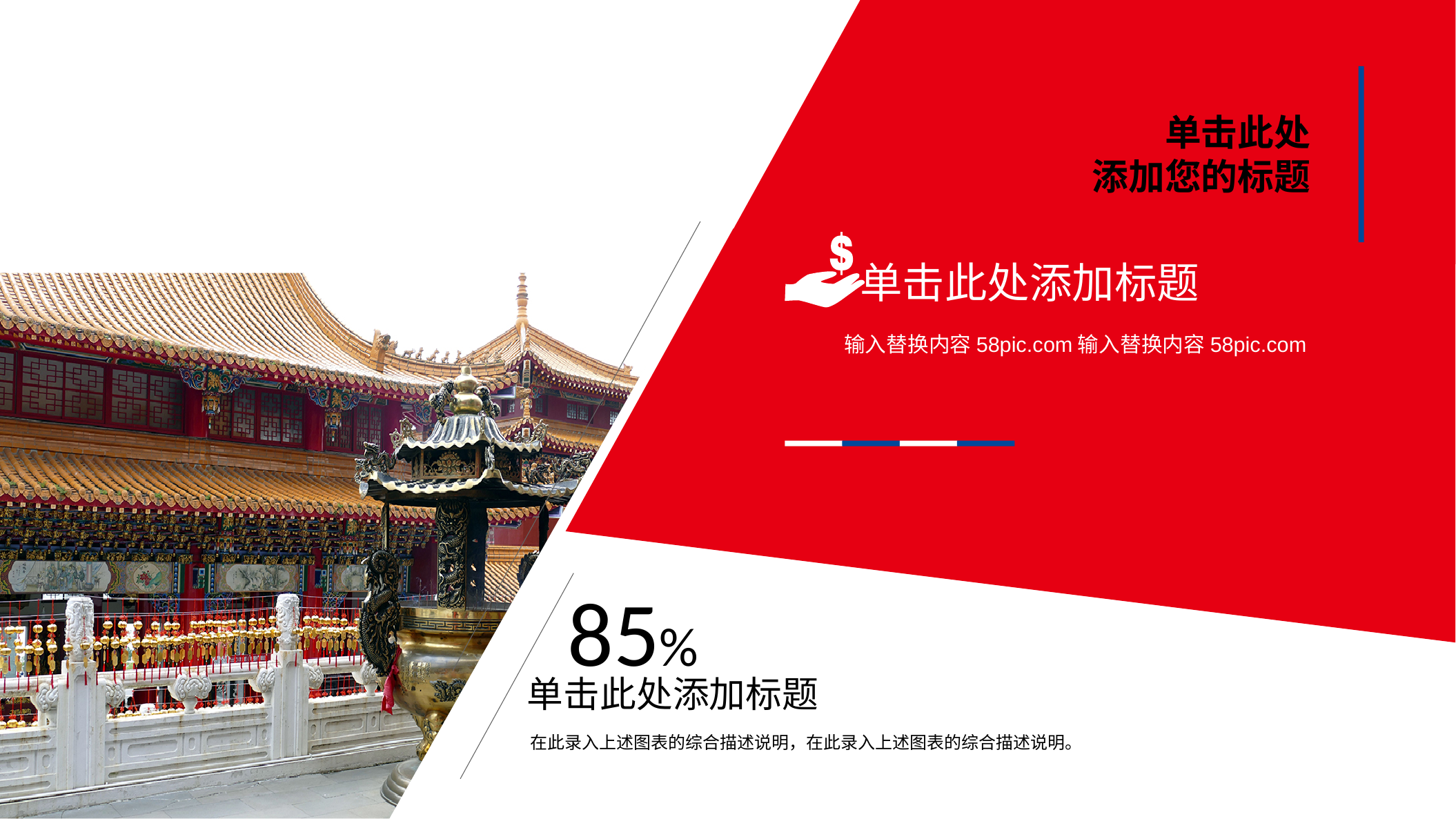

单击此处添加标题
输入替换内容58pic.com输入替换内容58pic.com

单击此处
添加您的标题

85%
单击此处添加标题
在此录入上述图表的综合描述说明，在此录入上述图表的综合描述说明。